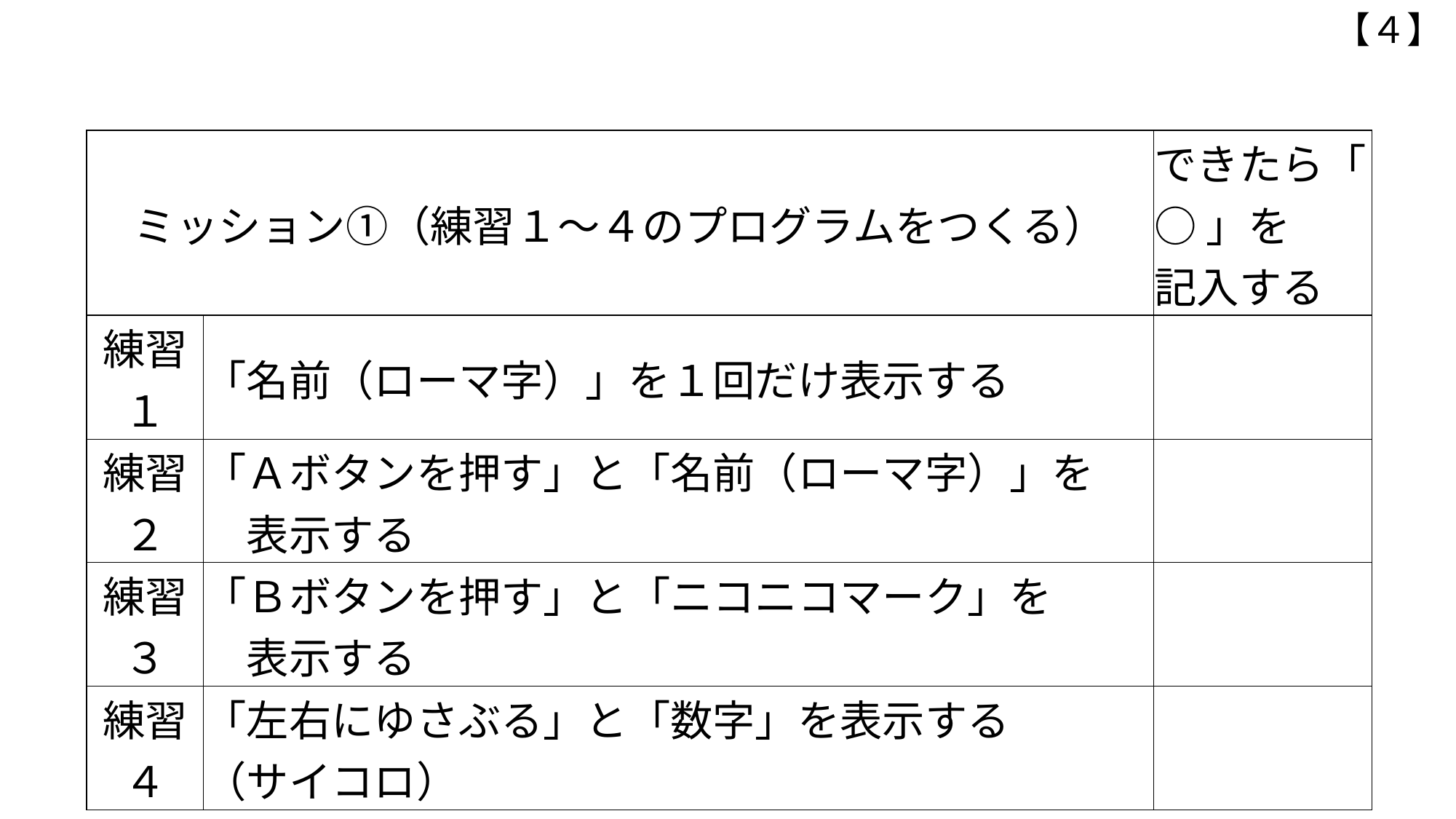

【４】
| ミッション①（練習１～４のプログラムをつくる） |  | できたら「 ○ 」を 記入する |
| --- | --- | --- |
| 練習１ | 「名前（ローマ字）」を１回だけ表示する |  |
| 練習２ | 「Ａボタンを押す」と「名前（ローマ字）」を 　表示する |  |
| 練習３ | 「Ｂボタンを押す」と「ニコニコマーク」を 　表示する |  |
| 練習４ | 「左右にゆさぶる」と「数字」を表示する （サイコロ） |  |